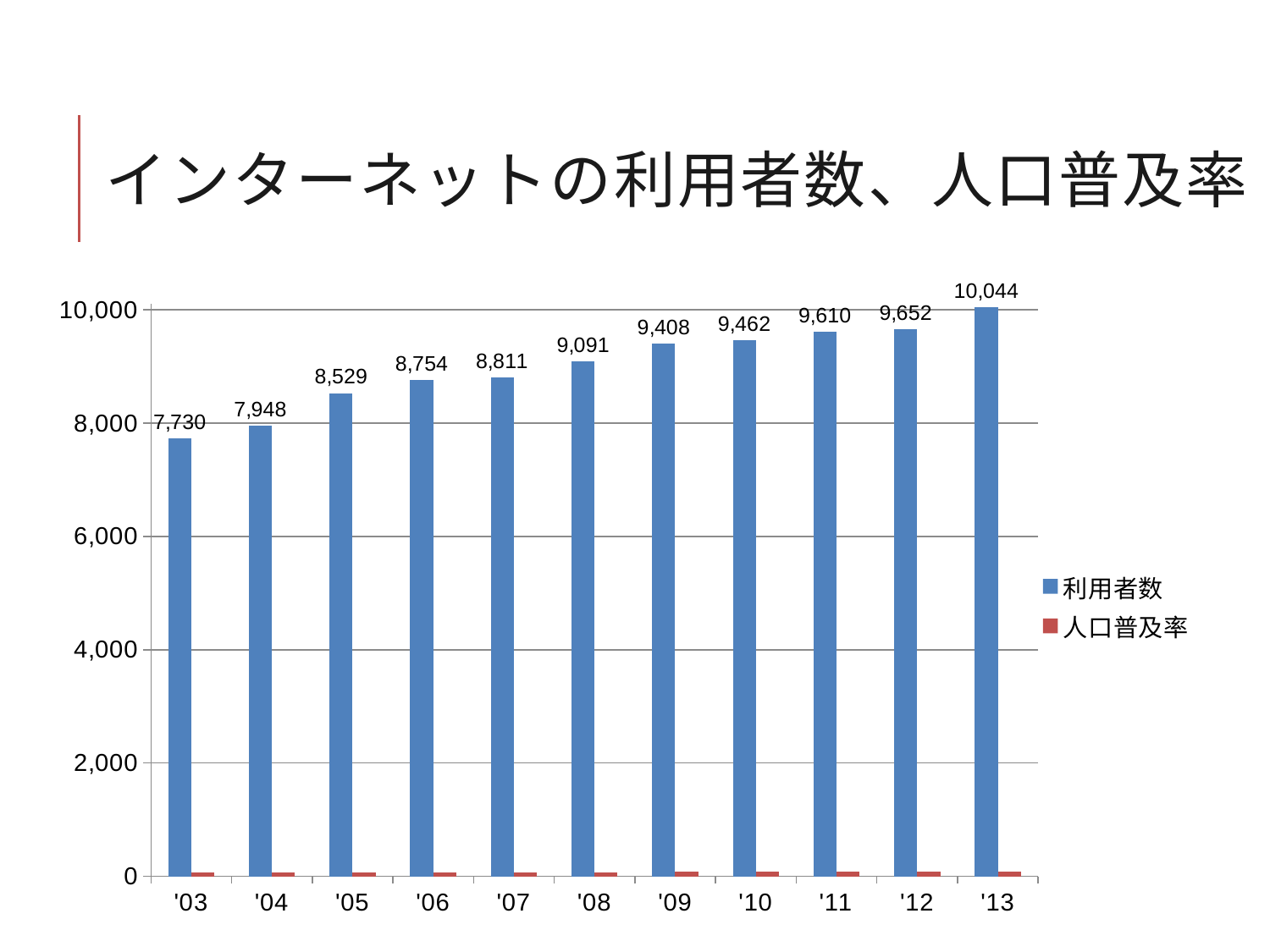

# インターネットの利用者数、人口普及率

### Chart

| Category | 利用者数 | 人口普及率 |
|---|---|---|
| '03 | 7730.0 | 64.3 |
| '04 | 7948.0 | 66.0 |
| '05 | 8529.0 | 70.8 |
| '06 | 8754.0 | 72.6 |
| '07 | 8811.0 | 73.0 |
| '08 | 9091.0 | 75.3 |
| '09 | 9408.0 | 78.0 |
| '10 | 9462.0 | 78.2 |
| '11 | 9610.0 | 79.1 |
| '12 | 9652.0 | 79.5 |
| '13 | 10044.0 | 82.8 |